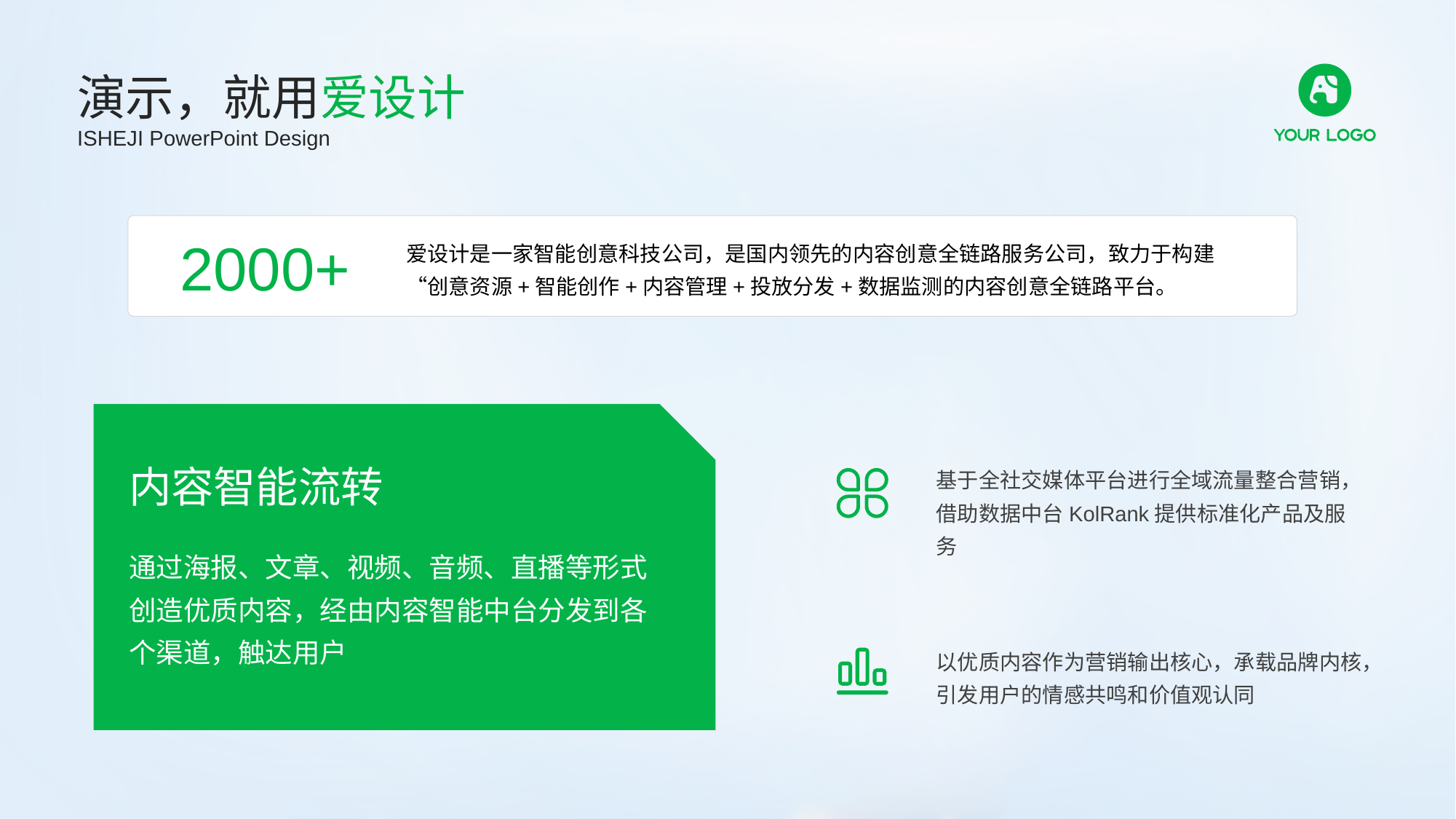

演示，就用爱设计
ISHEJI PowerPoint Design

爱设计是一家智能创意科技公司，是国内领先的内容创意全链路服务公司，致力于构建“创意资源+智能创作+内容管理+投放分发+数据监测的内容创意全链路平台。
2000+

内容智能流转
基于全社交媒体平台进行全域流量整合营销，借助数据中台KolRank提供标准化产品及服务

通过海报、文章、视频、音频、直播等形式创造优质内容，经由内容智能中台分发到各个渠道，触达用户
以优质内容作为营销输出核心，承载品牌内核，引发用户的情感共鸣和价值观认同